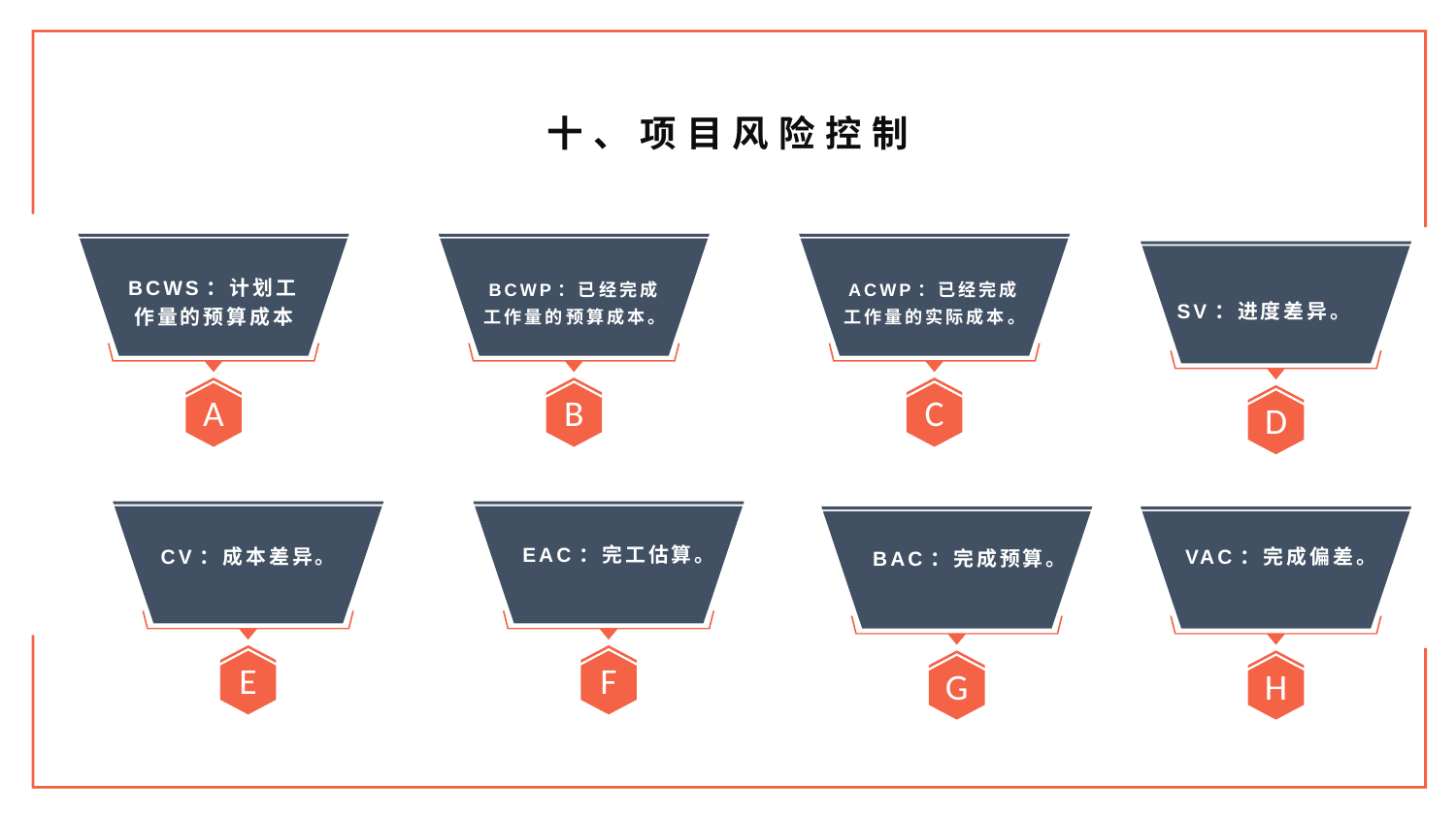

十、项目风险控制

A

B

C

D
BCWS：计划工作量的预算成本
BCWP：已经完成工作量的预算成本。
ACWP：已经完成工作量的实际成本。
SV：进度差异。

E

F

G

H
EAC：完工估算。
CV：成本差异。
VAC：完成偏差。
BAC：完成预算。